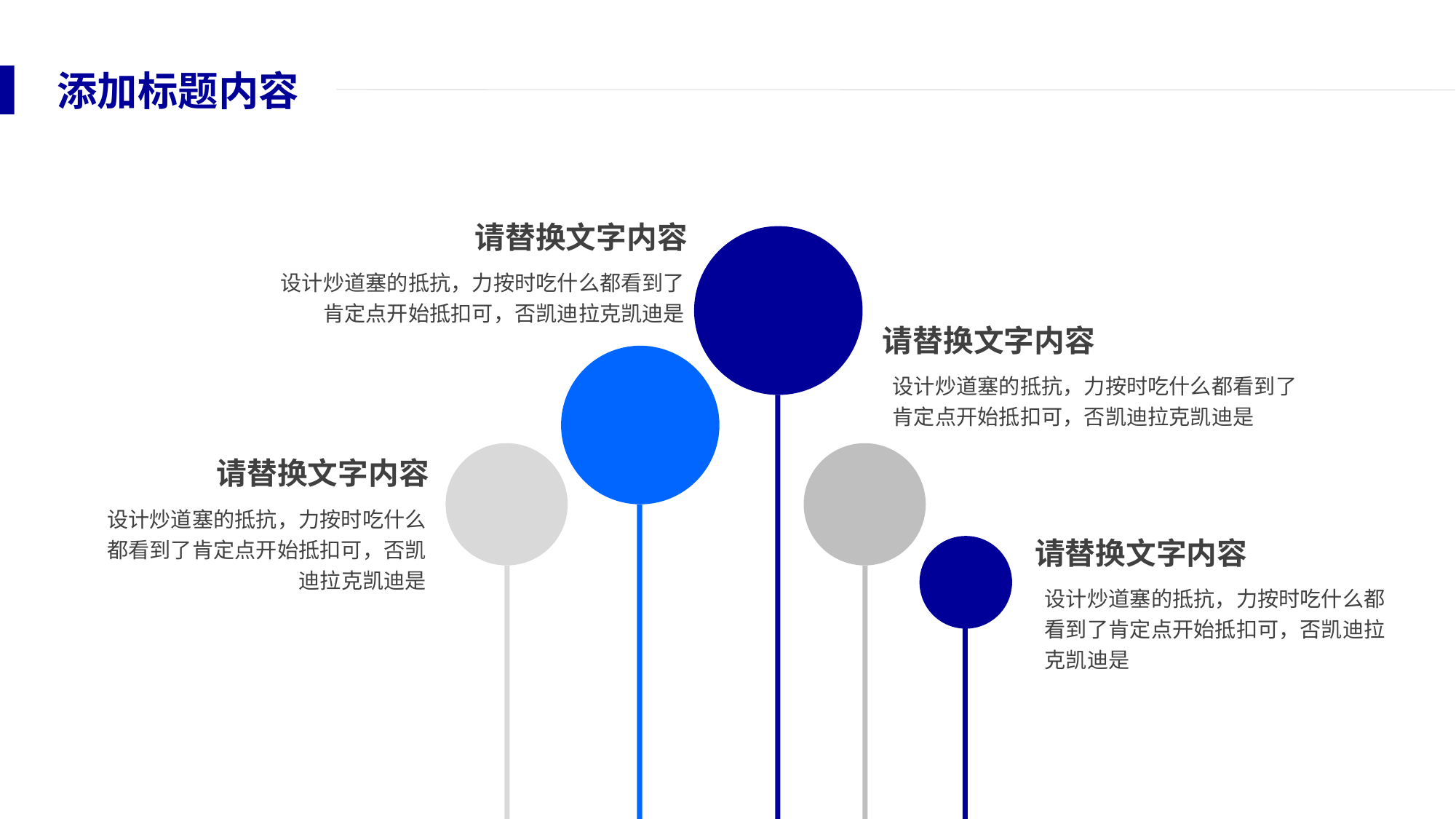

添加标题内容

请替换文字内容

设计炒道塞的抵抗，力按时吃什么都看到了肯定点开始抵扣可，否凯迪拉克凯迪是
请替换文字内容

设计炒道塞的抵抗，力按时吃什么都看到了肯定点开始抵扣可，否凯迪拉克凯迪是

请替换文字内容
设计炒道塞的抵抗，力按时吃什么都看到了肯定点开始抵扣可，否凯迪拉克凯迪是

请替换文字内容

设计炒道塞的抵抗，力按时吃什么都看到了肯定点开始抵扣可，否凯迪拉克凯迪是